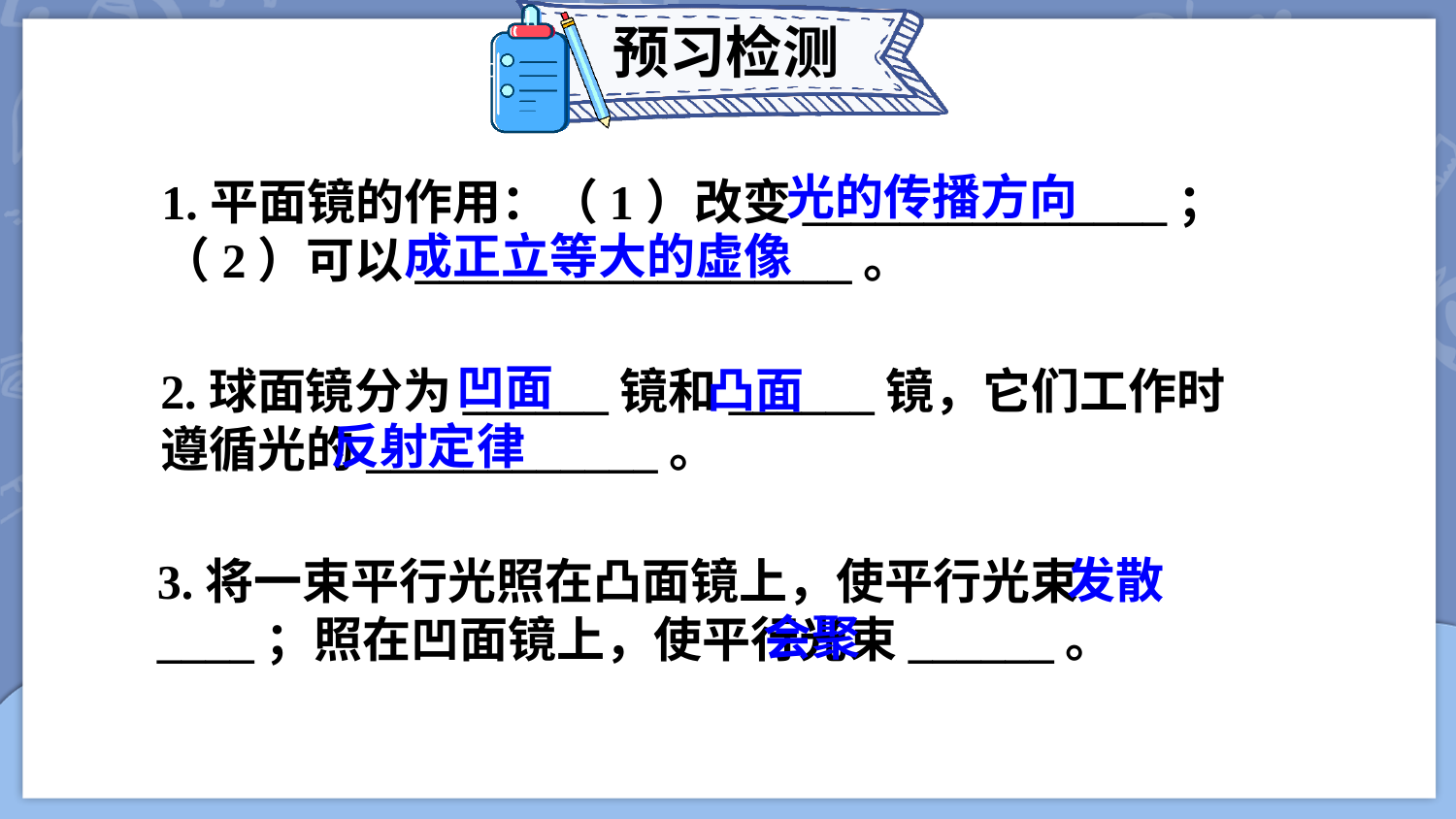

预习检测
光的传播方向
1.平面镜的作用：（1）改变_______________；（2）可以__________________。
成正立等大的虚像
凹面
2.球面镜分为______镜和______镜，它们工作时遵循光的____________。
凸面
反射定律
3.将一束平行光照在凸面镜上，使平行光束____；照在凹面镜上，使平行光束______。
发散
会聚